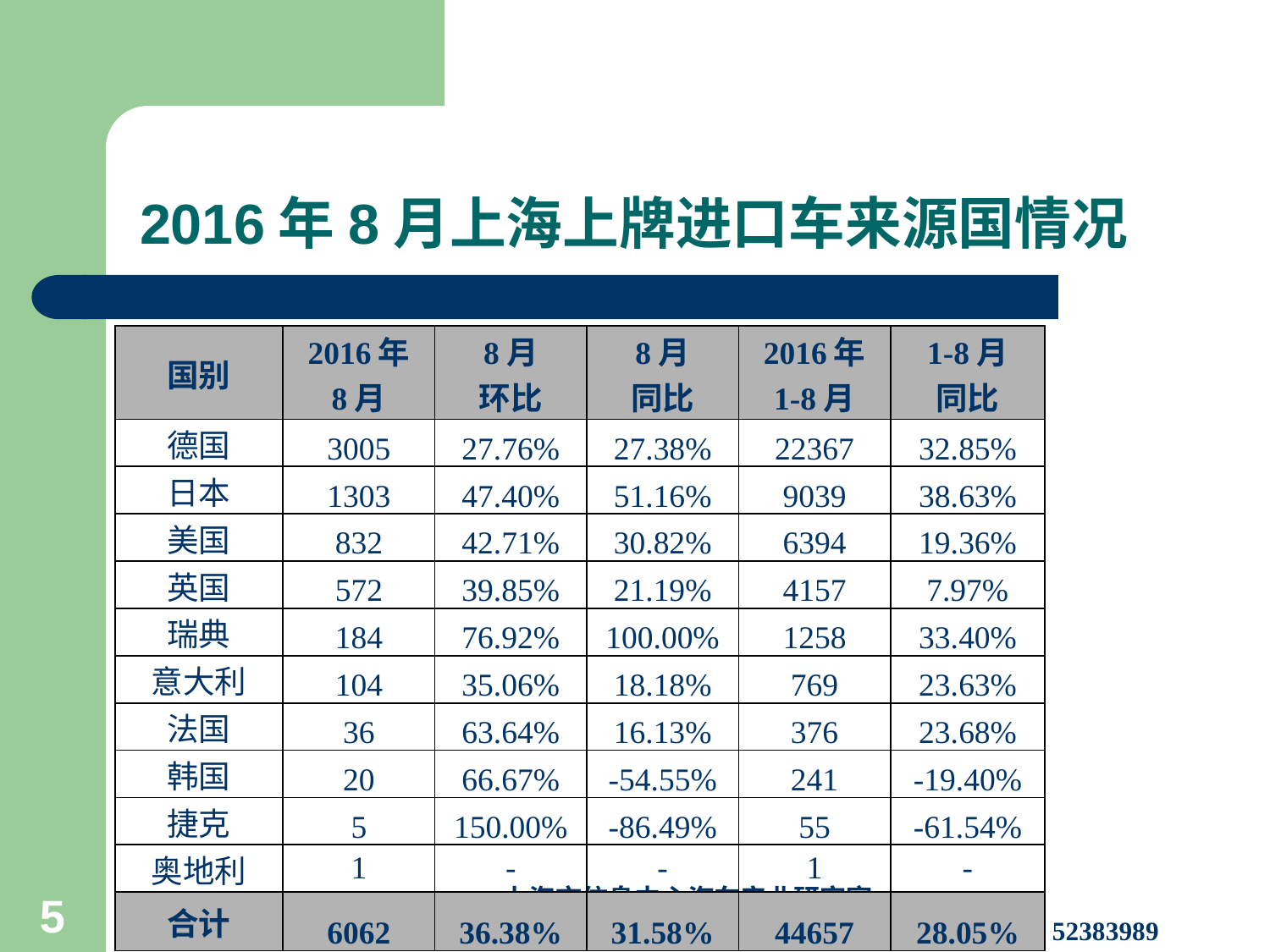

# 2016年8月上海上牌进口车来源国情况
| 国别 | 2016年 8月 | 8月 环比 | 8月 同比 | 2016年 1-8月 | 1-8月 同比 |
| --- | --- | --- | --- | --- | --- |
| 德国 | 3005 | 27.76% | 27.38% | 22367 | 32.85% |
| 日本 | 1303 | 47.40% | 51.16% | 9039 | 38.63% |
| 美国 | 832 | 42.71% | 30.82% | 6394 | 19.36% |
| 英国 | 572 | 39.85% | 21.19% | 4157 | 7.97% |
| 瑞典 | 184 | 76.92% | 100.00% | 1258 | 33.40% |
| 意大利 | 104 | 35.06% | 18.18% | 769 | 23.63% |
| 法国 | 36 | 63.64% | 16.13% | 376 | 23.68% |
| 韩国 | 20 | 66.67% | -54.55% | 241 | -19.40% |
| 捷克 | 5 | 150.00% | -86.49% | 55 | -61.54% |
| 奥地利 | 1 | - | - | 1 | - |
| 合计 | 6062 | 36.38% | 31.58% | 44657 | 28.05% |
上海市信息中心汽车产业研究室
地址：华山路1076号3号楼    邮编：200050  电话：62123126  传真： 52383989
5